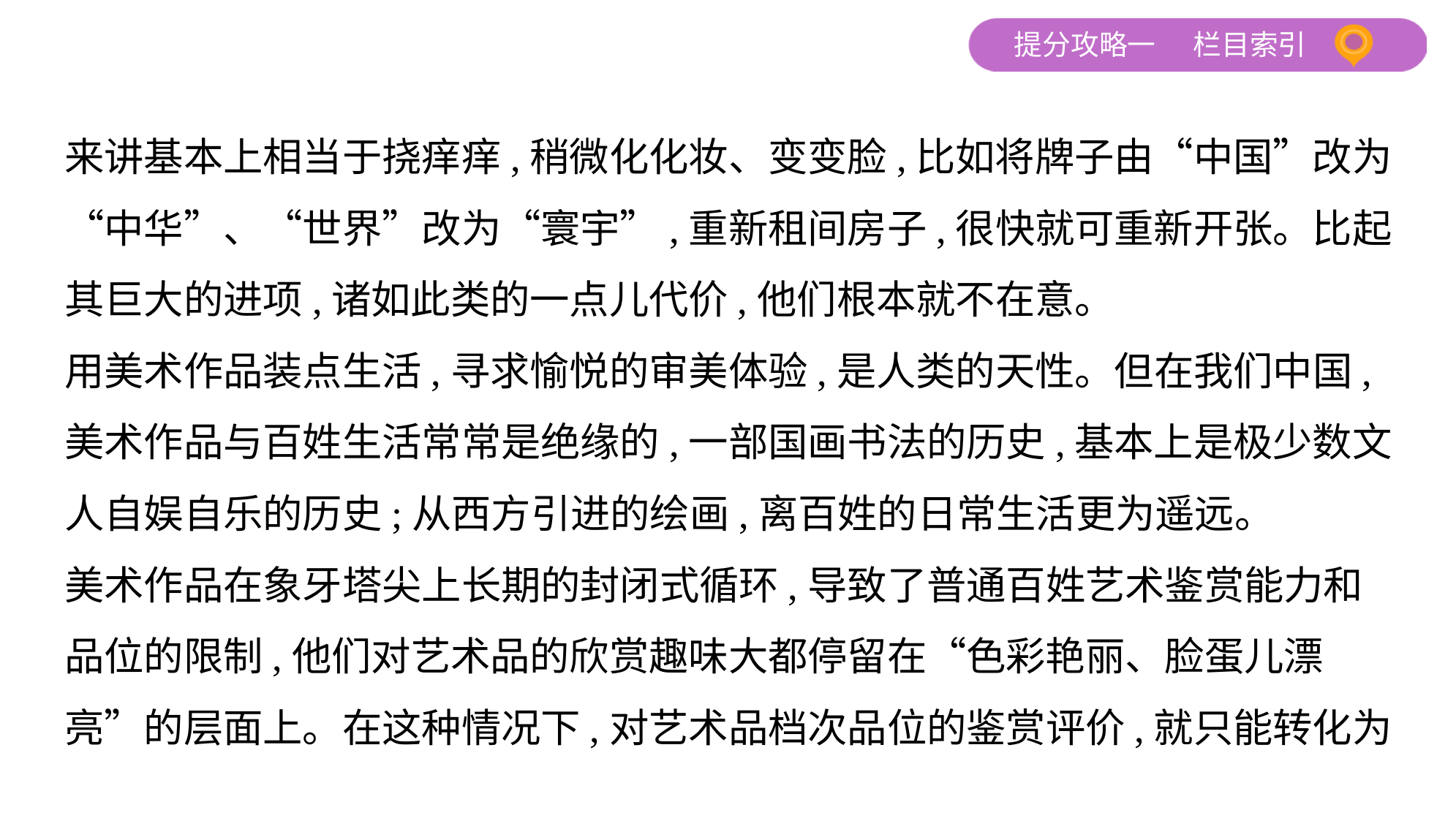

来讲基本上相当于挠痒痒,稍微化化妆、变变脸,比如将牌子由“中国”改为
“中华”、“世界”改为“寰宇”,重新租间房子,很快就可重新开张。比起
其巨大的进项,诸如此类的一点儿代价,他们根本就不在意。
用美术作品装点生活,寻求愉悦的审美体验,是人类的天性。但在我们中国,
美术作品与百姓生活常常是绝缘的,一部国画书法的历史,基本上是极少数文
人自娱自乐的历史;从西方引进的绘画,离百姓的日常生活更为遥远。
美术作品在象牙塔尖上长期的封闭式循环,导致了普通百姓艺术鉴赏能力和
品位的限制,他们对艺术品的欣赏趣味大都停留在“色彩艳丽、脸蛋儿漂
亮”的层面上。在这种情况下,对艺术品档次品位的鉴赏评价,就只能转化为